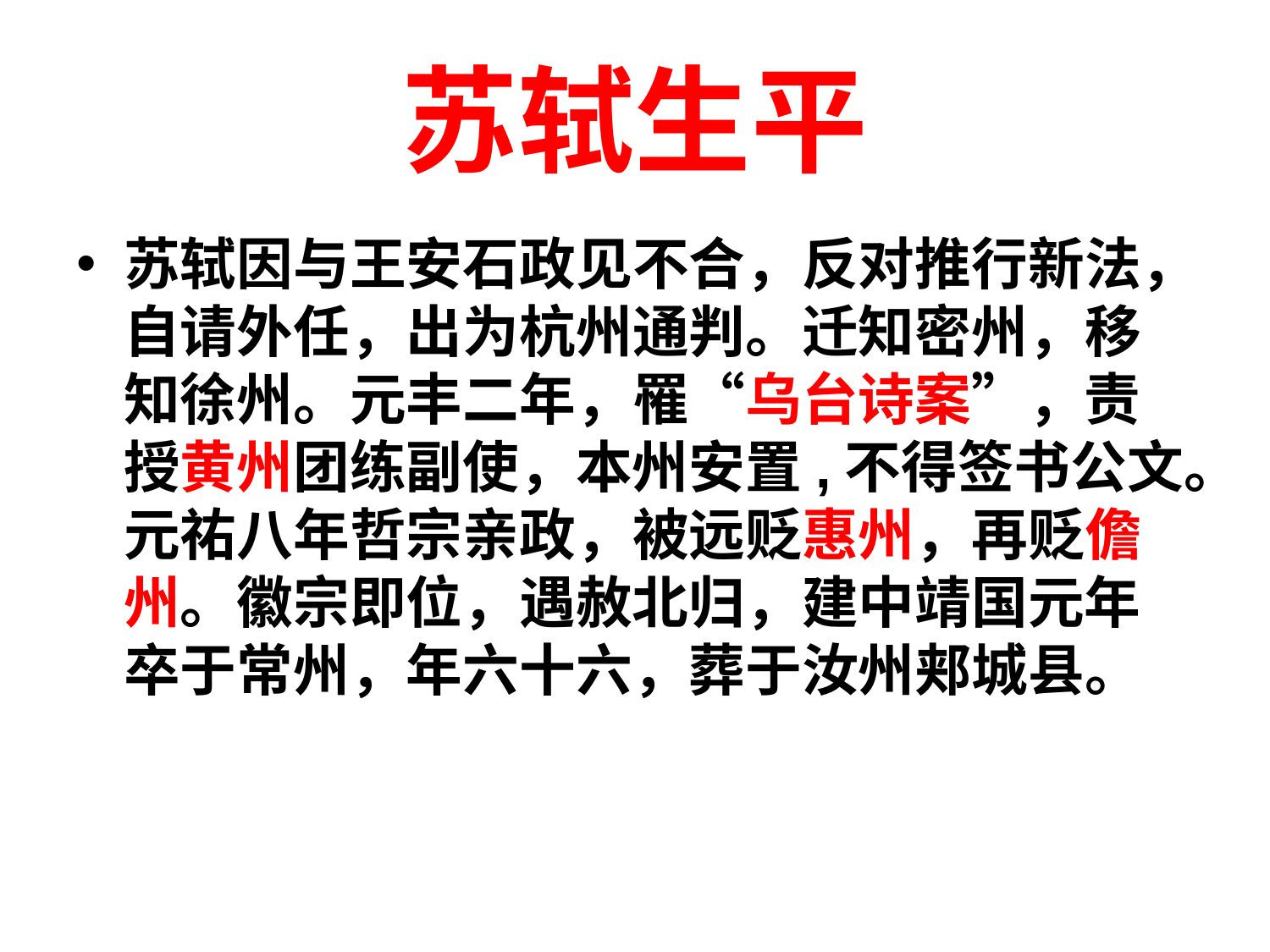

# 苏轼生平
苏轼因与王安石政见不合，反对推行新法，自请外任，出为杭州通判。迁知密州，移知徐州。元丰二年，罹“乌台诗案”，责授黄州团练副使，本州安置,不得签书公文。元祐八年哲宗亲政，被远贬惠州，再贬儋州。徽宗即位，遇赦北归，建中靖国元年卒于常州，年六十六，葬于汝州郏城县。